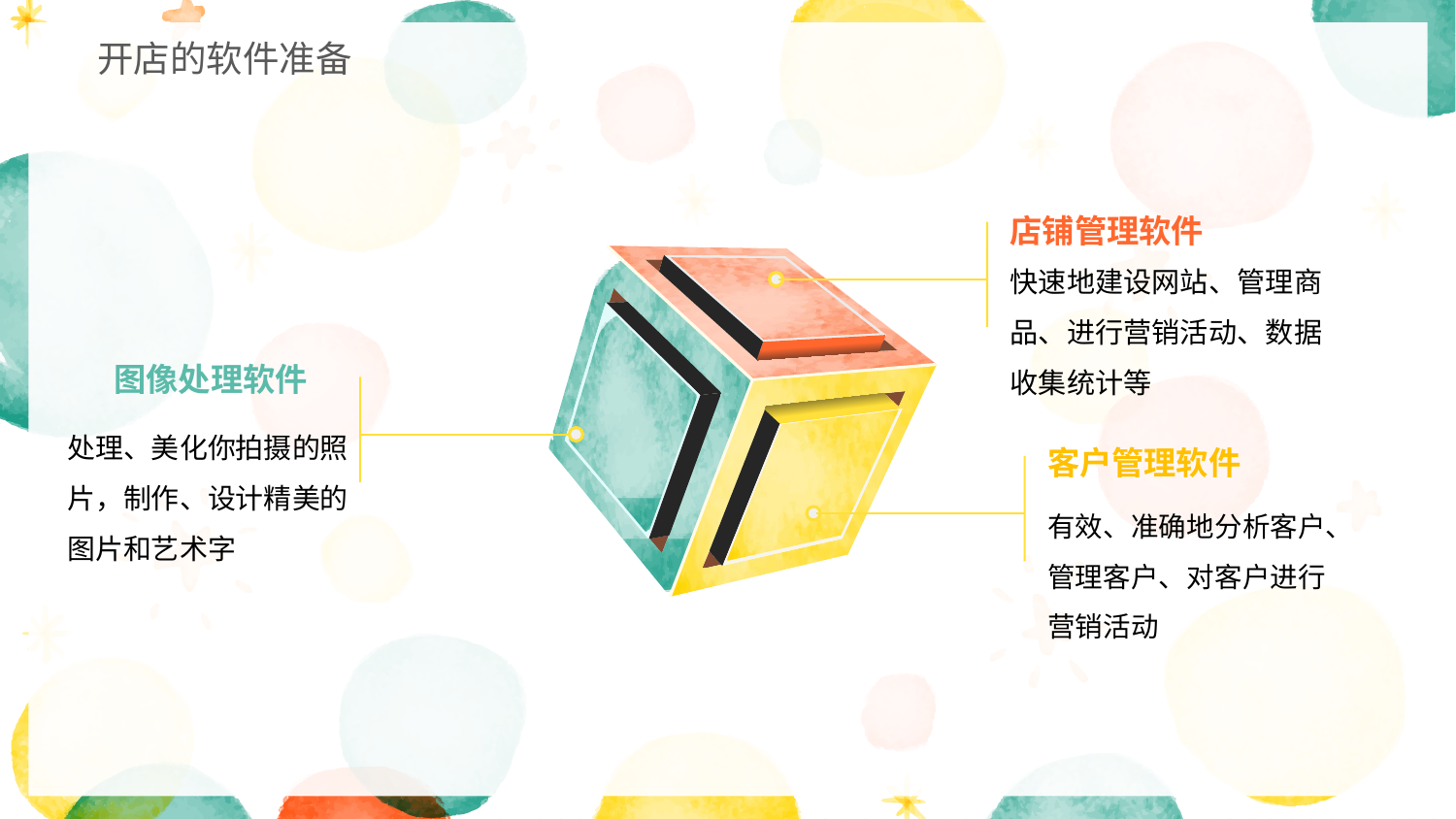

开店的软件准备
店铺管理软件
快速地建设网站、管理商品、进行营销活动、数据收集统计等

图像处理软件
处理、美化你拍摄的照片，制作、设计精美的图片和艺术字

客户管理软件
有效、准确地分析客户、管理客户、对客户进行营销活动